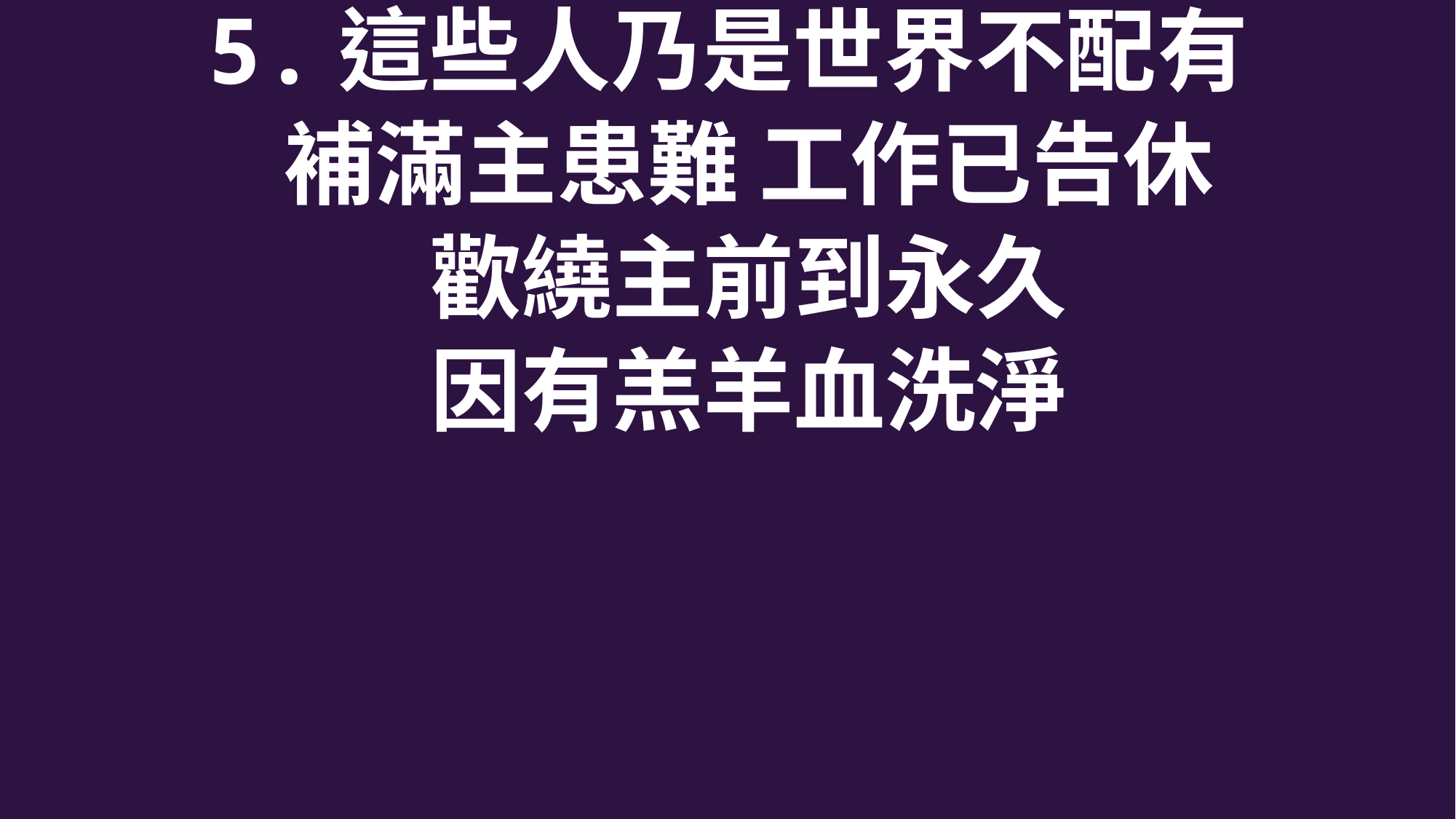

5.這些人乃是世界不配有
 補滿主患難 工作已告休
 歡繞主前到永久
 因有羔羊血洗淨